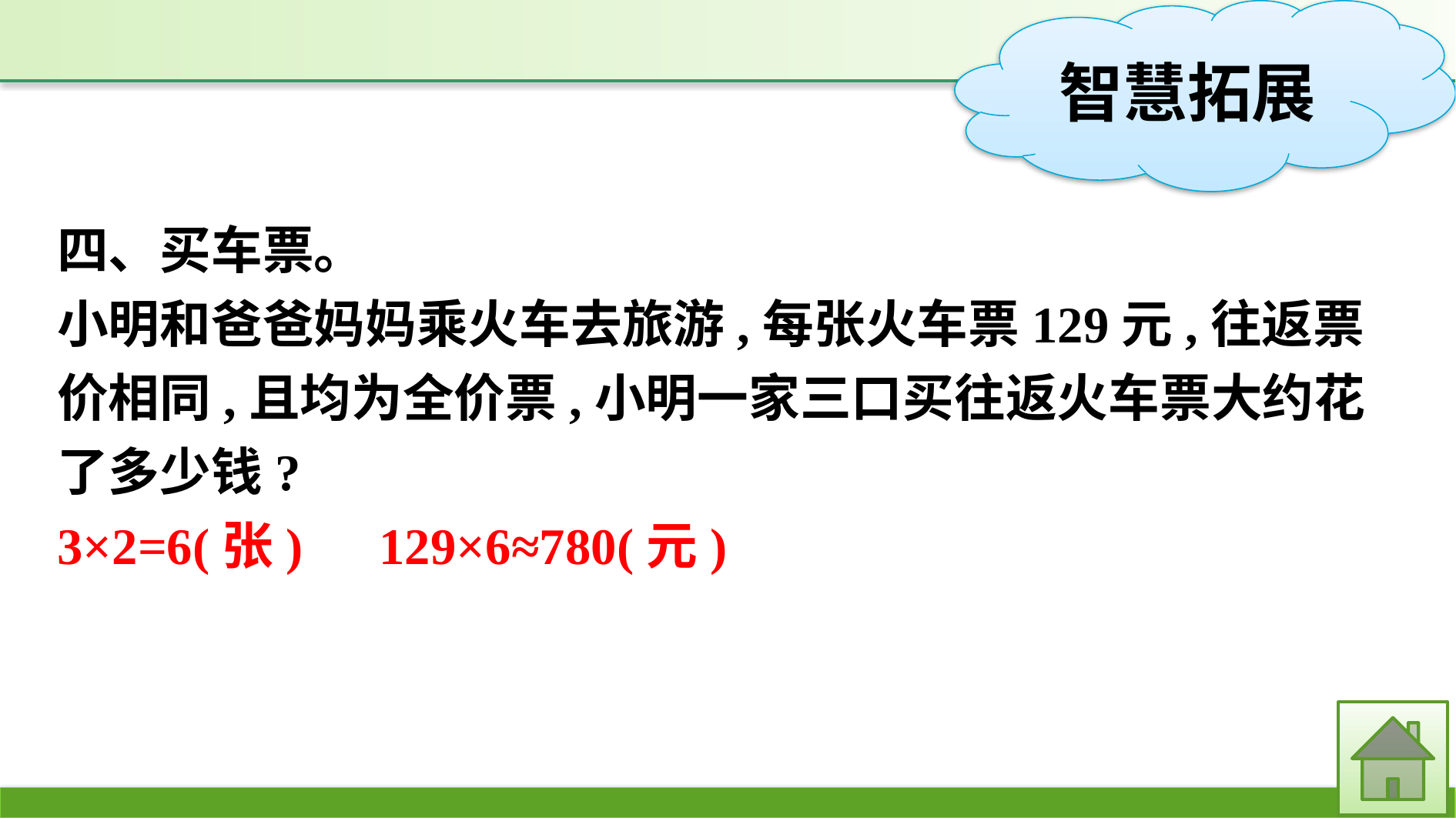

四、买车票。
小明和爸爸妈妈乘火车去旅游,每张火车票129元,往返票价相同,且均为全价票,小明一家三口买往返火车票大约花了多少钱?
3×2=6(张)　129×6≈780(元)